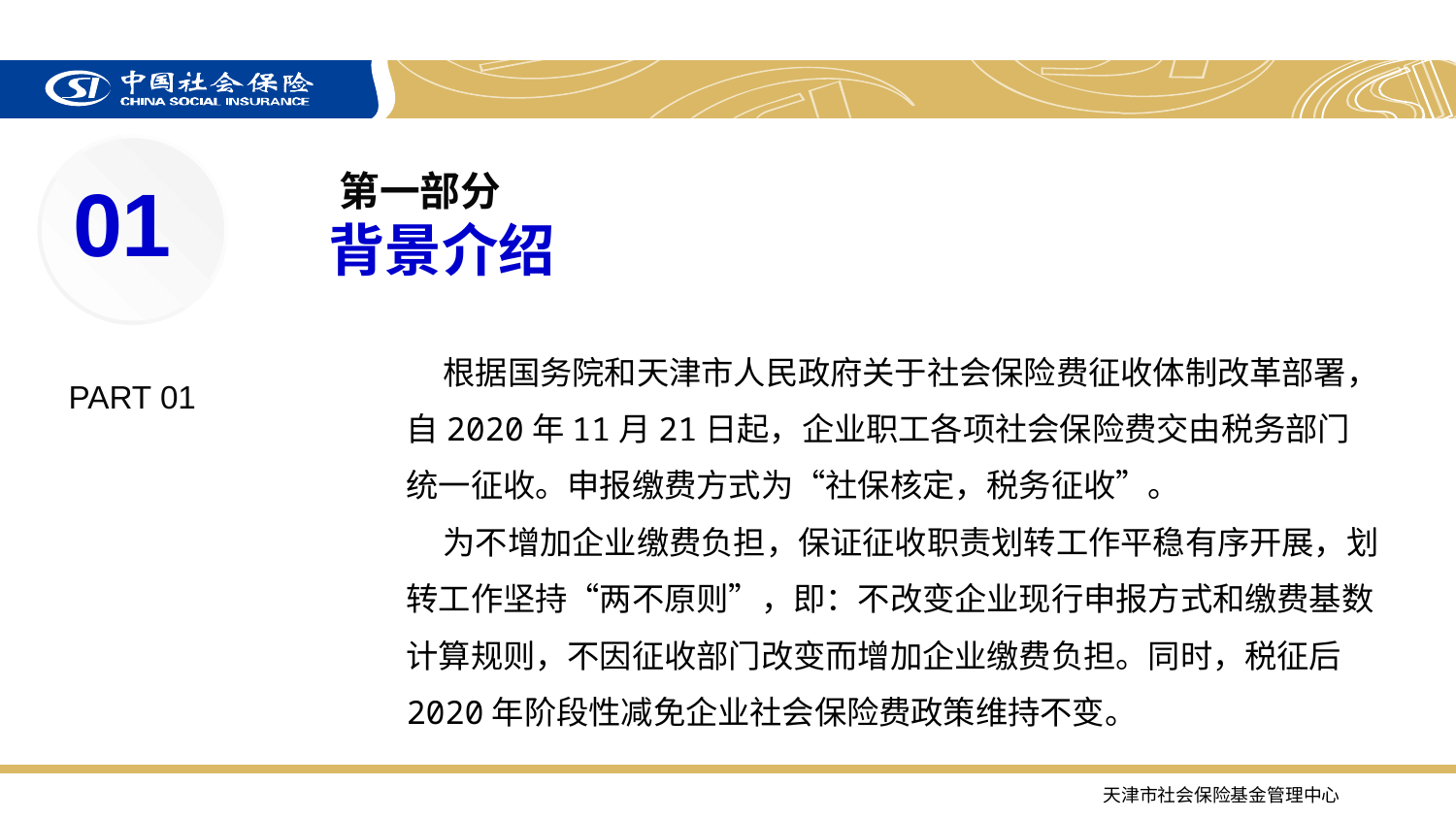

第一部分
背景介绍
01
    根据国务院和天津市人民政府关于社会保险费征收体制改革部署，自2020年11月21日起，企业职工各项社会保险费交由税务部门统一征收。申报缴费方式为“社保核定，税务征收”。
    为不增加企业缴费负担，保证征收职责划转工作平稳有序开展，划转工作坚持“两不原则”，即：不改变企业现行申报方式和缴费基数计算规则，不因征收部门改变而增加企业缴费负担。同时，税征后2020年阶段性减免企业社会保险费政策维持不变。
PART 01